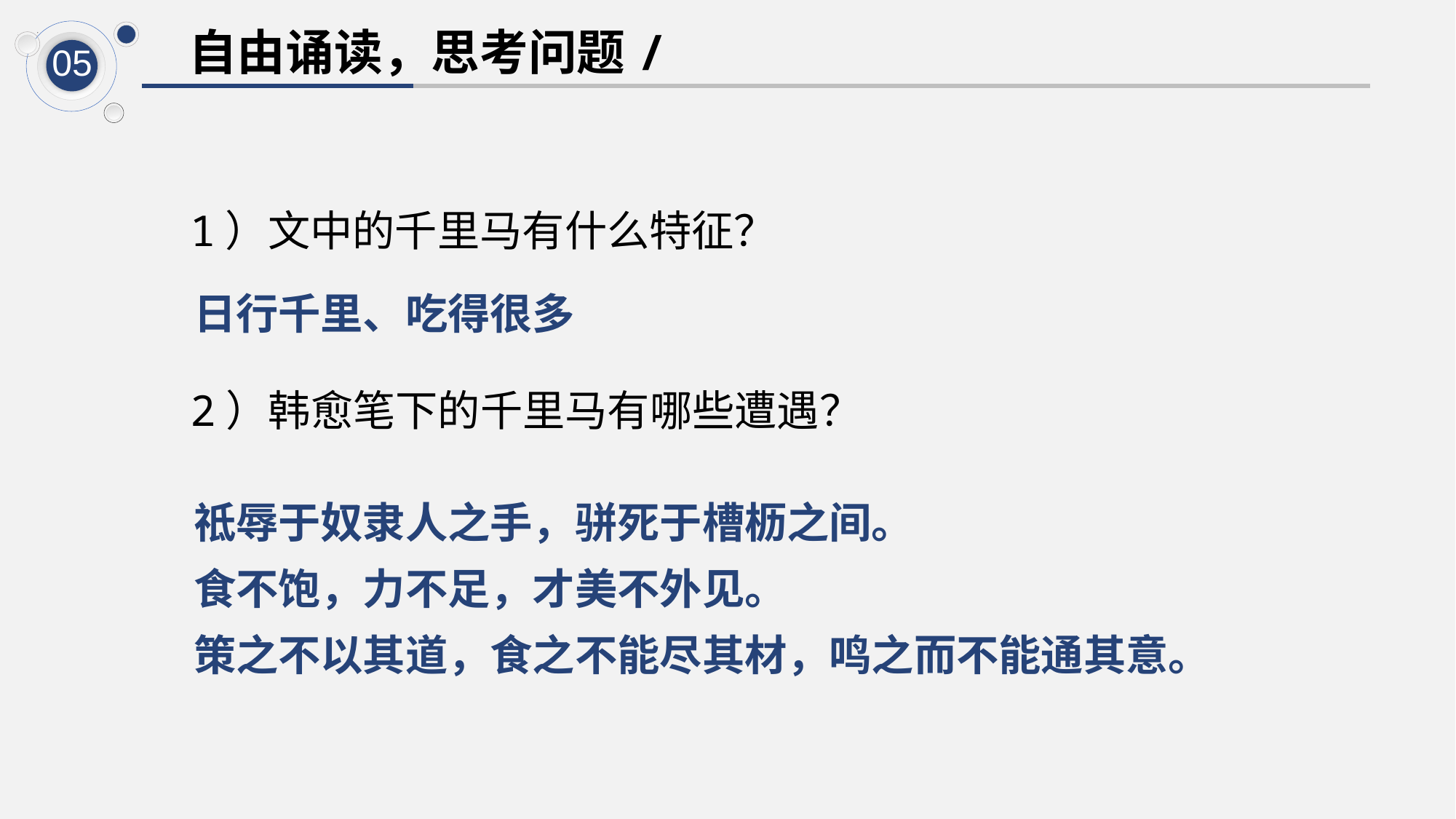

自由诵读，思考问题/

05

1）文中的千里马有什么特征？
日行千里、吃得很多
2）韩愈笔下的千里马有哪些遭遇？
祗辱于奴隶人之手，骈死于槽枥之间。
食不饱，力不足，才美不外见。
策之不以其道，食之不能尽其材，鸣之而不能通其意。